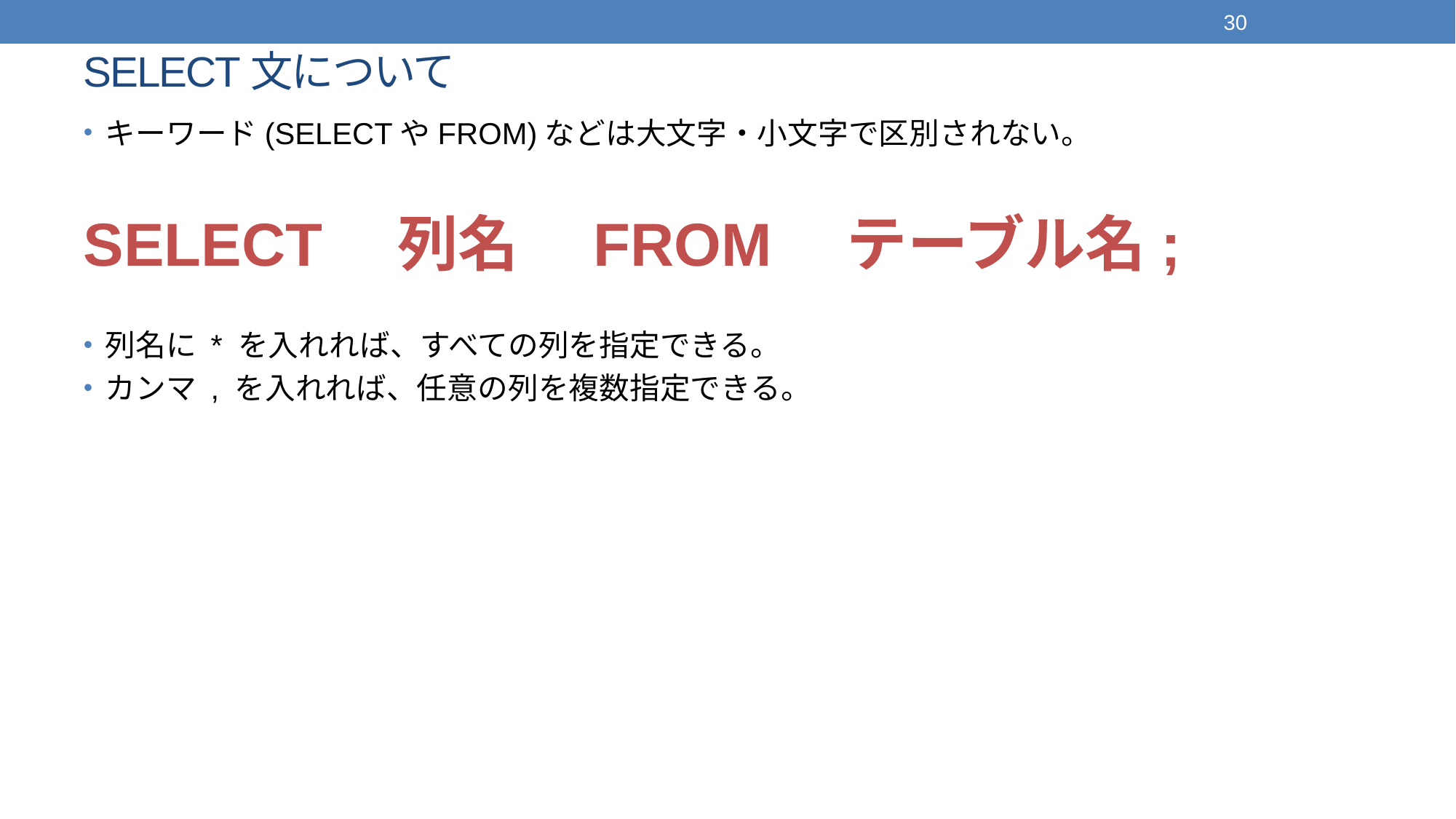

30
# SELECT文について
キーワード(SELECTやFROM)などは大文字・小文字で区別されない。

SELECT　列名　FROM　テーブル名;

列名に * を入れれば、すべての列を指定できる。
カンマ , を入れれば、任意の列を複数指定できる。